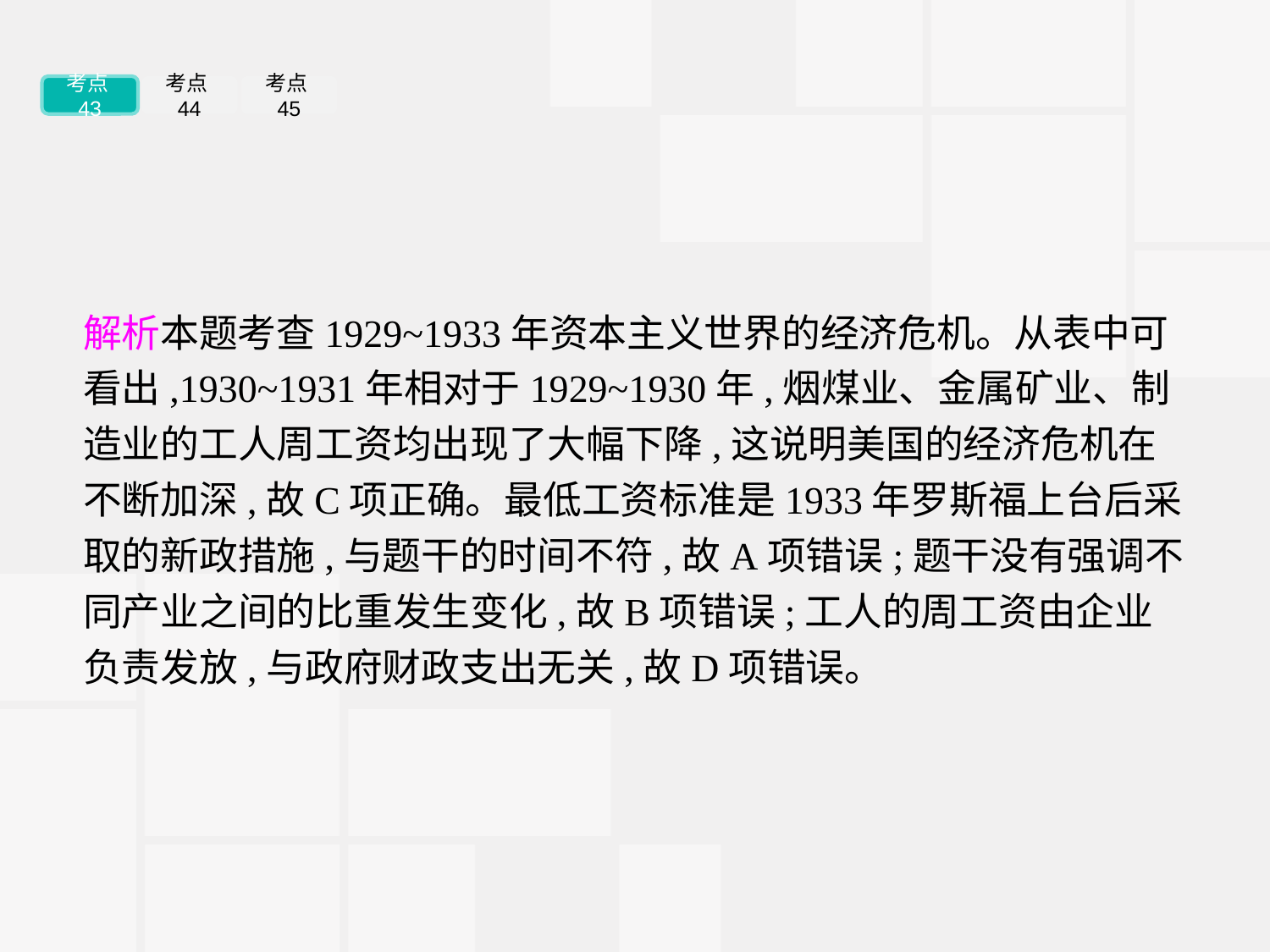

考点43
考点44
考点45
解析本题考查1929~1933年资本主义世界的经济危机。从表中可看出,1930~1931年相对于1929~1930年,烟煤业、金属矿业、制造业的工人周工资均出现了大幅下降,这说明美国的经济危机在不断加深,故C项正确。最低工资标准是1933年罗斯福上台后采取的新政措施,与题干的时间不符,故A项错误;题干没有强调不同产业之间的比重发生变化,故B项错误;工人的周工资由企业负责发放,与政府财政支出无关,故D项错误。